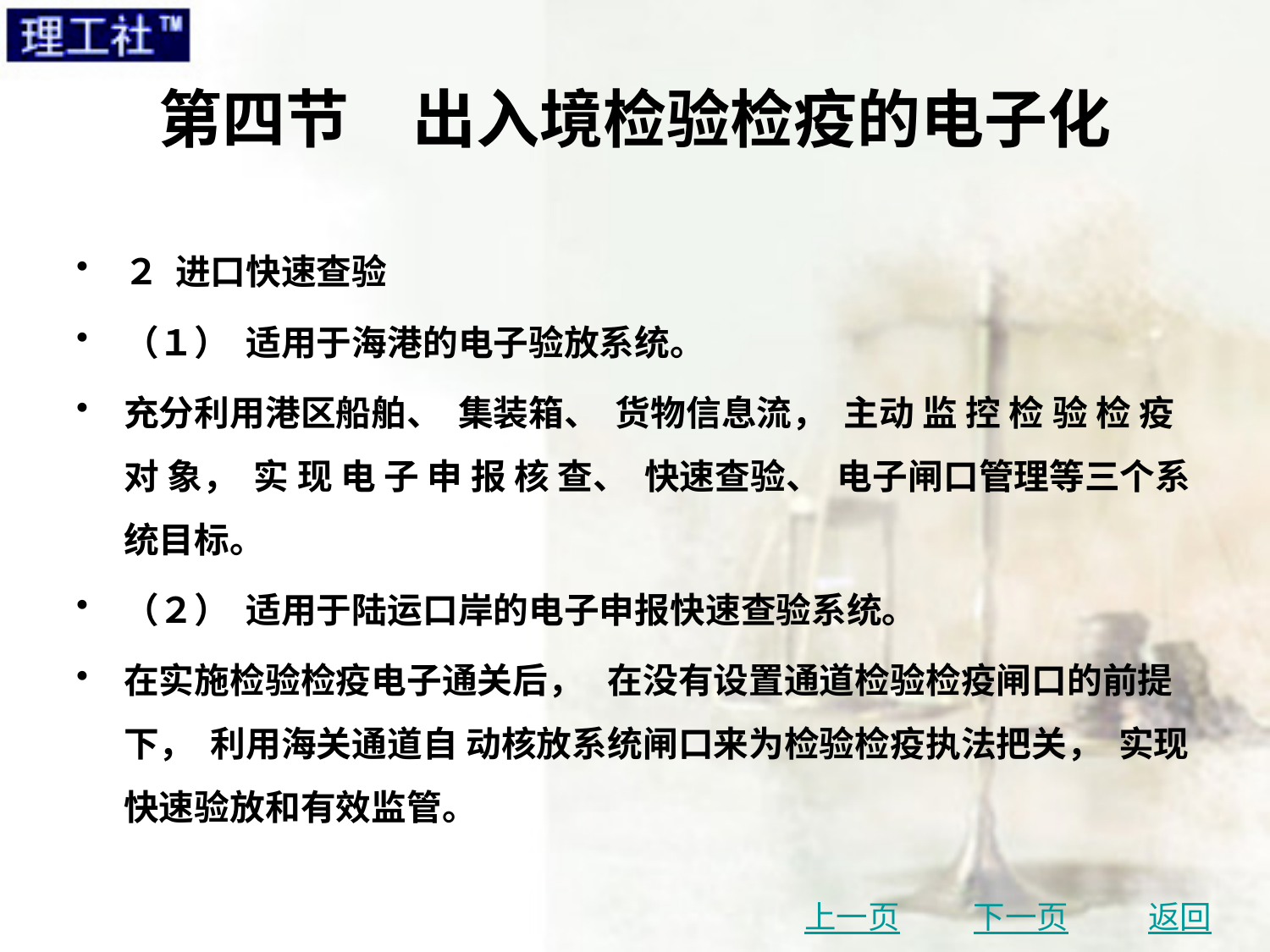

# 第四节　出入境检验检疫的电子化
２  进口快速查验
（１）  适用于海港的电子验放系统。
充分利用港区船舶、  集装箱、  货物信息流，  主动 监 控 检 验 检 疫 对 象，  实 现 电 子 申 报 核 查、  快速查验、  电子闸口管理等三个系统目标。
（２）  适用于陆运口岸的电子申报快速查验系统。
在实施检验检疫电子通关后，   在没有设置通道检验检疫闸口的前提下，  利用海关通道自 动核放系统闸口来为检验检疫执法把关，  实现快速验放和有效监管。
上一页
下一页
返回